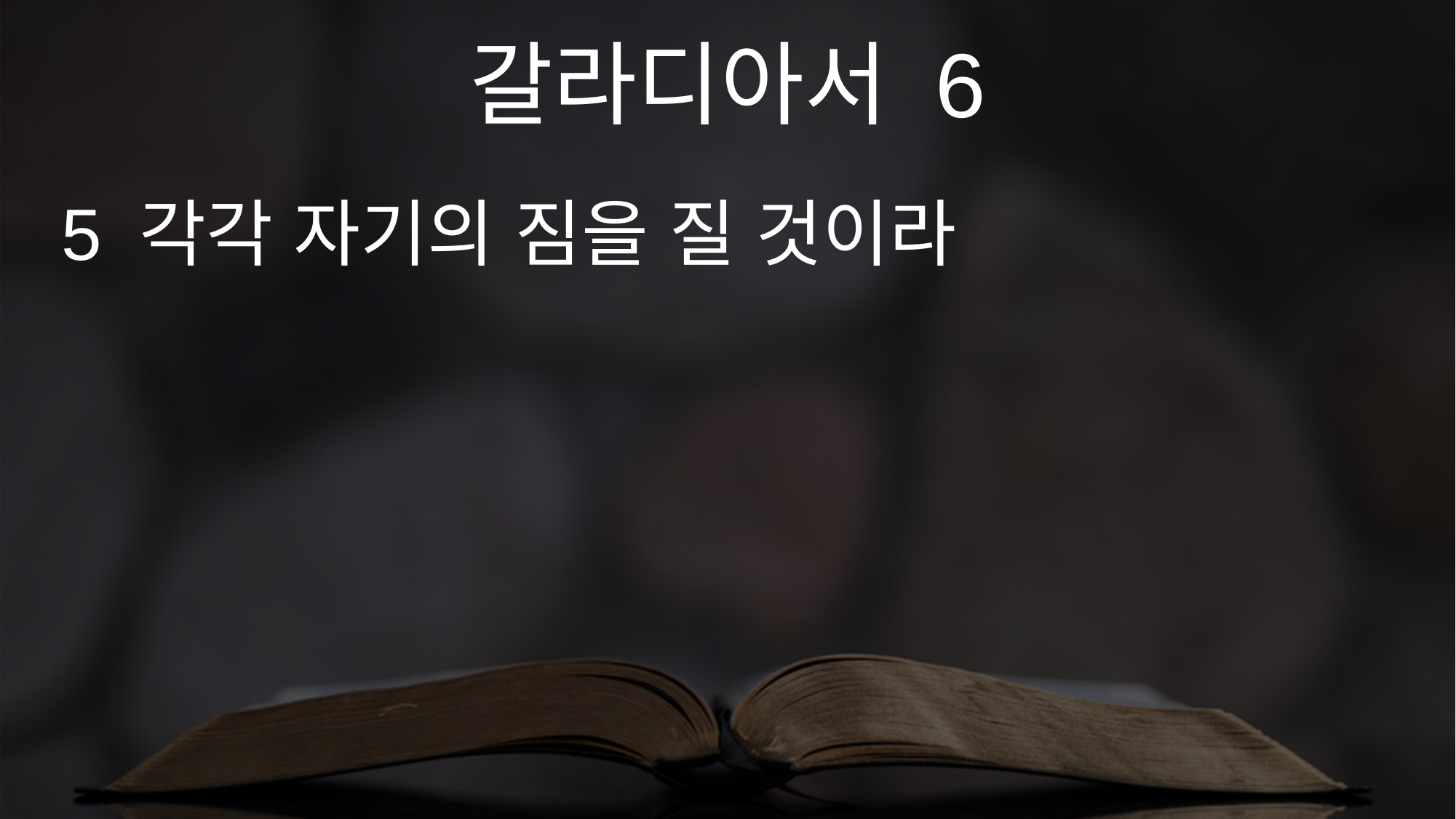

갈라디아서 6
5 각각 자기의 짐을 질 것이라